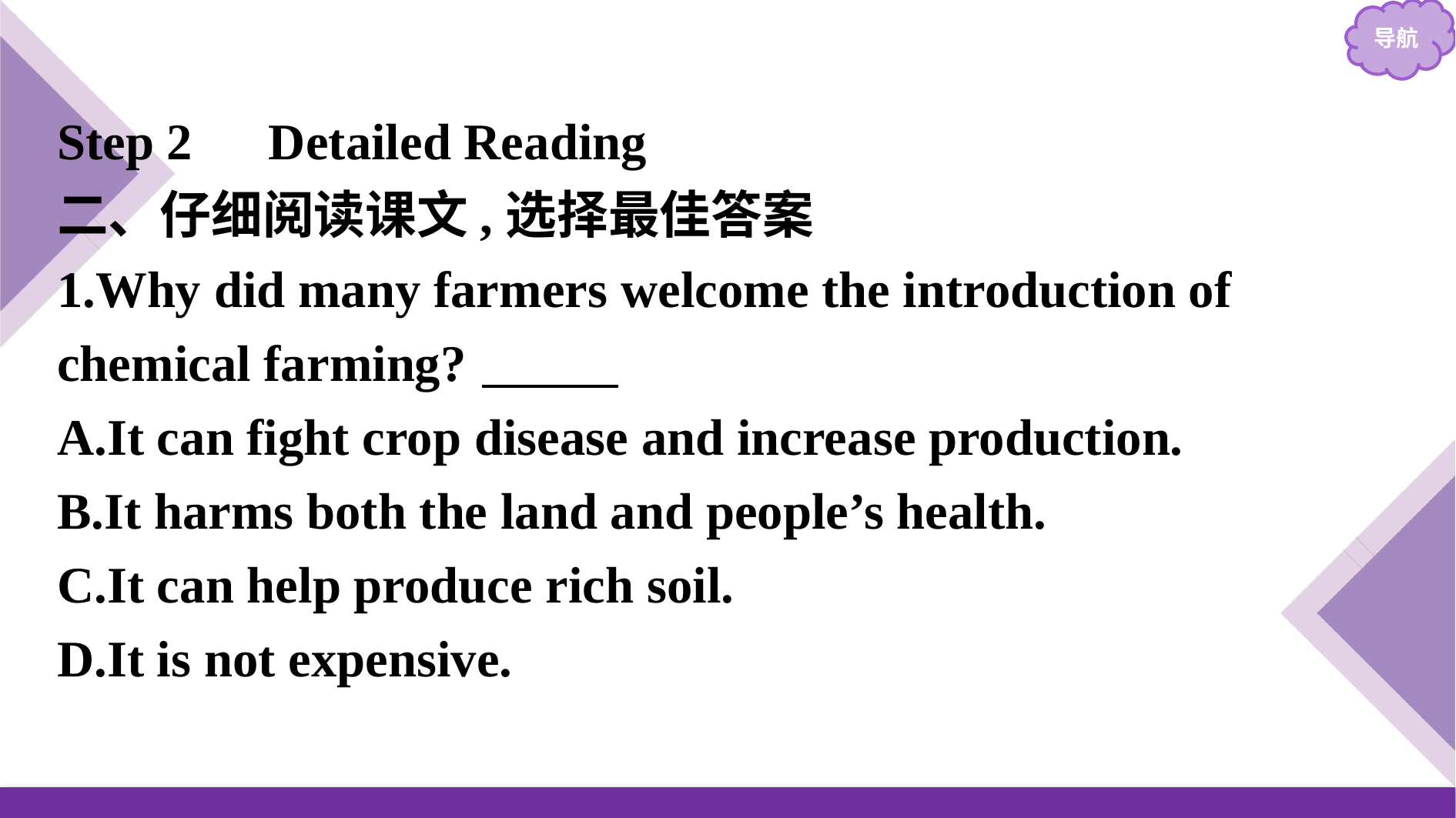

Step 2　Detailed Reading
二、仔细阅读课文,选择最佳答案
1.Why did many farmers welcome the introduction of chemical farming?   A
A.It can fight crop disease and increase production.
B.It harms both the land and people’s health.
C.It can help produce rich soil.
D.It is not expensive.